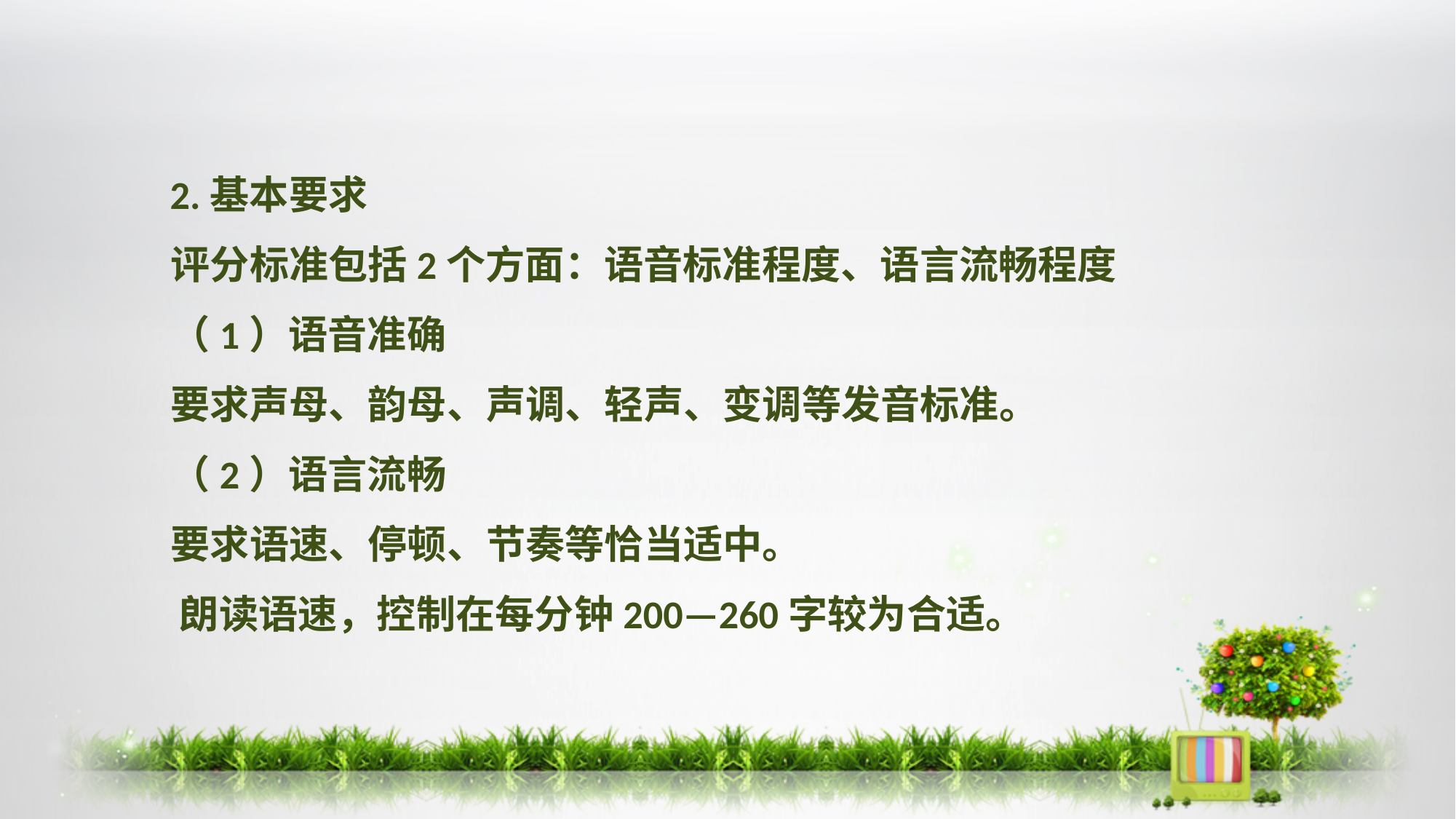

2.基本要求
        评分标准包括2个方面：语音标准程度、语言流畅程度
        （1）语音准确
        要求声母、韵母、声调、轻声、变调等发音标准。
        （2）语言流畅
        要求语速、停顿、节奏等恰当适中。
         朗读语速，控制在每分钟200—260字较为合适。